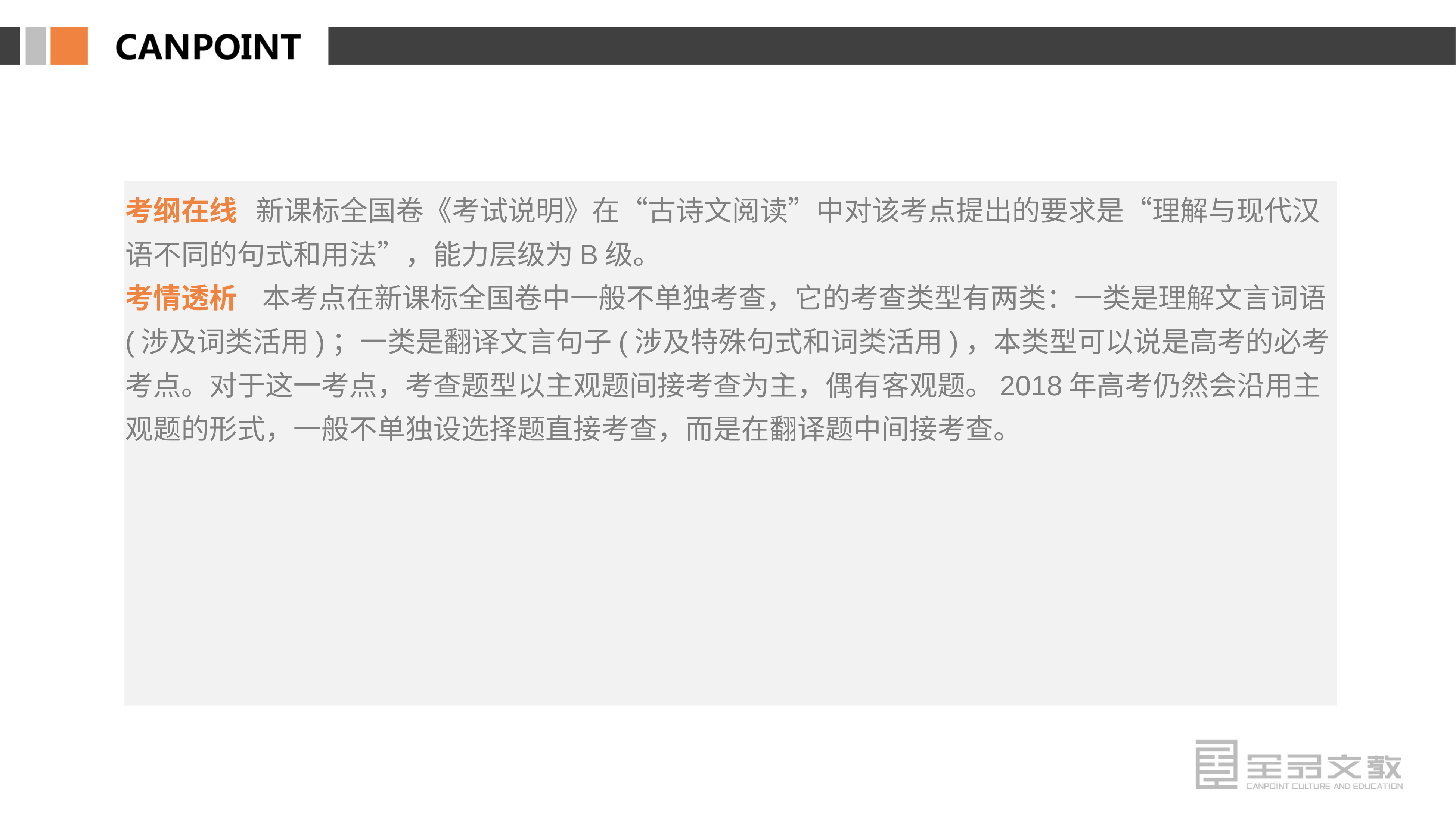

考纲在线   新课标全国卷《考试说明》在“古诗文阅读”中对该考点提出的要求是“理解与现代汉语不同的句式和用法”，能力层级为B级。
考情透析    本考点在新课标全国卷中一般不单独考查，它的考查类型有两类：一类是理解文言词语(涉及词类活用)；一类是翻译文言句子(涉及特殊句式和词类活用)，本类型可以说是高考的必考考点。对于这一考点，考查题型以主观题间接考查为主，偶有客观题。2018年高考仍然会沿用主观题的形式，一般不单独设选择题直接考查，而是在翻译题中间接考查。